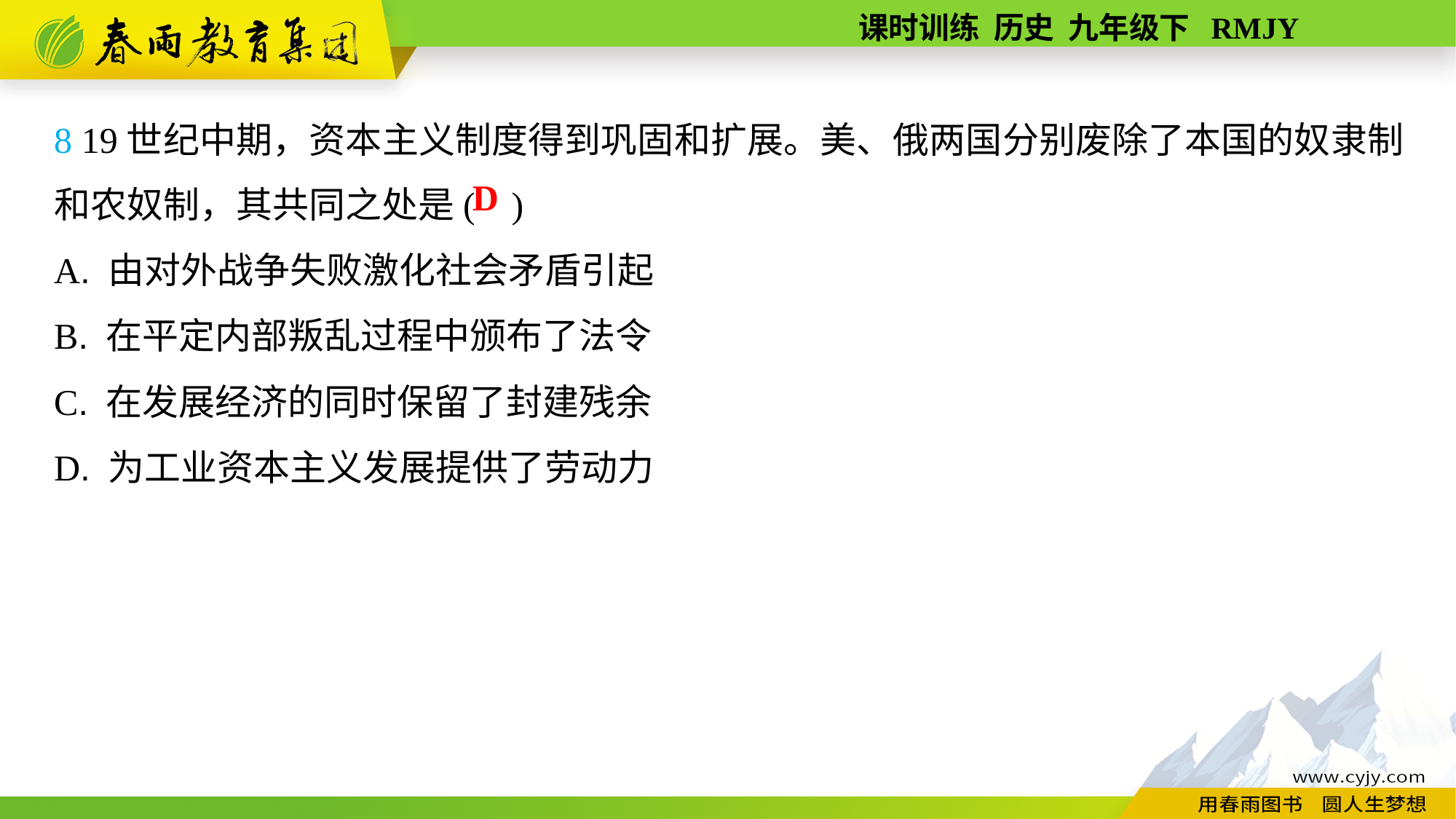

8 19世纪中期，资本主义制度得到巩固和扩展。美、俄两国分别废除了本国的奴隶制和农奴制，其共同之处是(    )
A. 由对外战争失败激化社会矛盾引起
B. 在平定内部叛乱过程中颁布了法令
C. 在发展经济的同时保留了封建残余
D. 为工业资本主义发展提供了劳动力
D